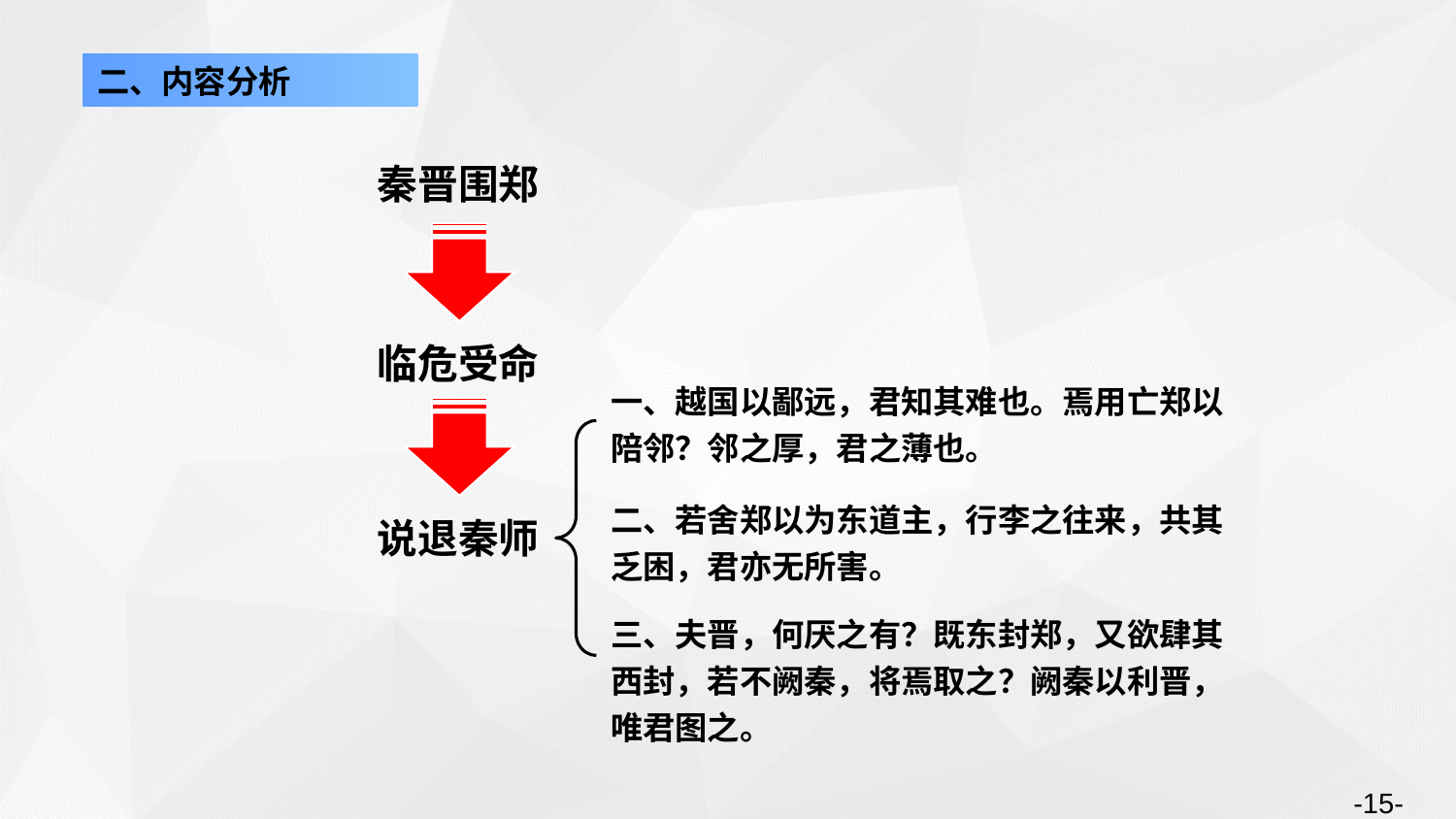

二、内容分析
秦晋围郑

临危受命
一、越国以鄙远，君知其难也。焉用亡郑以陪邻？邻之厚，君之薄也。

说退秦师
二、若舍郑以为东道主，行李之往来，共其乏困，君亦无所害。
三、夫晋，何厌之有？既东封郑，又欲肆其西封，若不阙秦，将焉取之？阙秦以利晋，唯君图之。
-15-